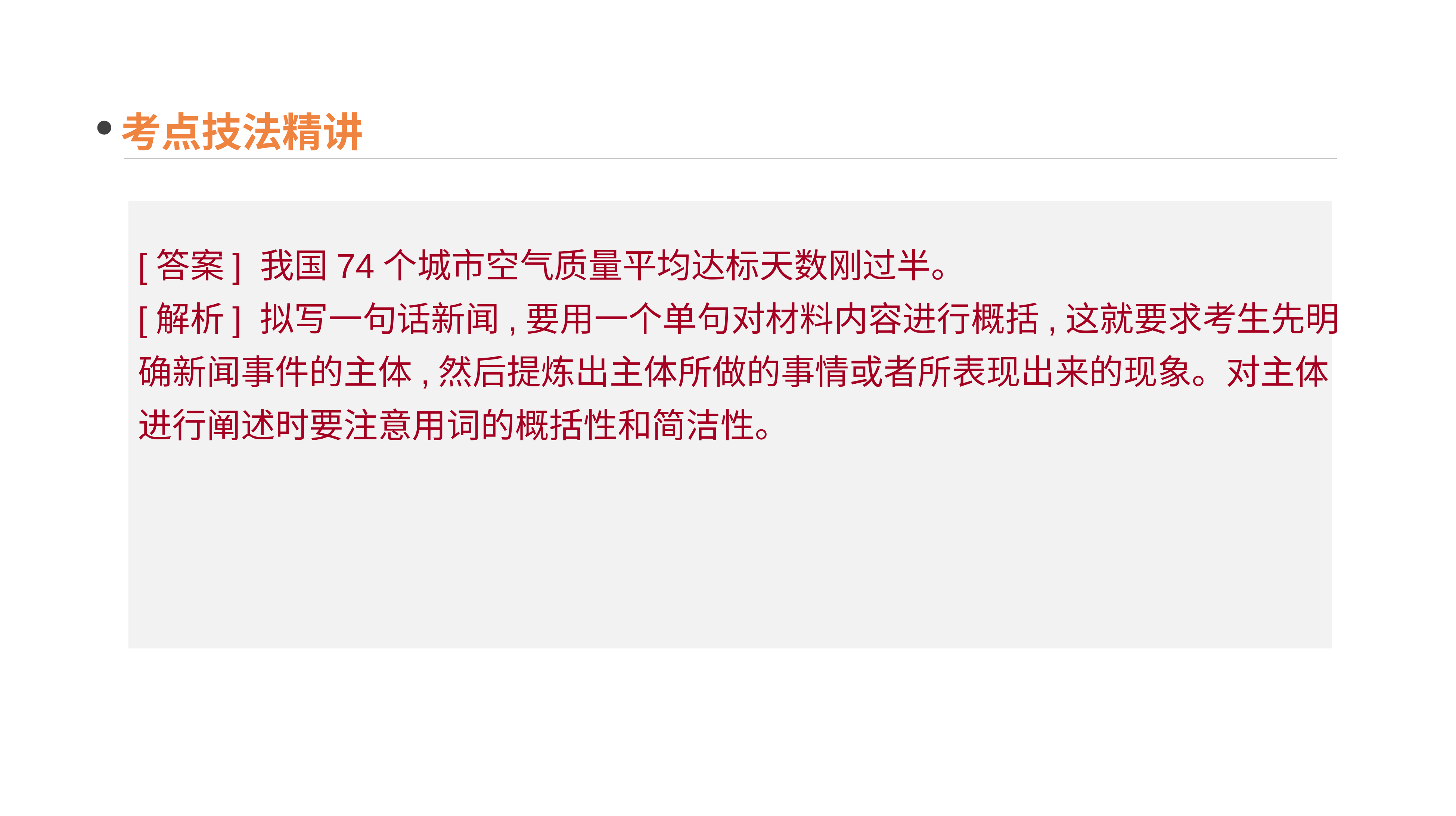

考点技法精讲

[答案] 我国74个城市空气质量平均达标天数刚过半。
[解析] 拟写一句话新闻,要用一个单句对材料内容进行概括,这就要求考生先明确新闻事件的主体,然后提炼出主体所做的事情或者所表现出来的现象。对主体进行阐述时要注意用词的概括性和简洁性。